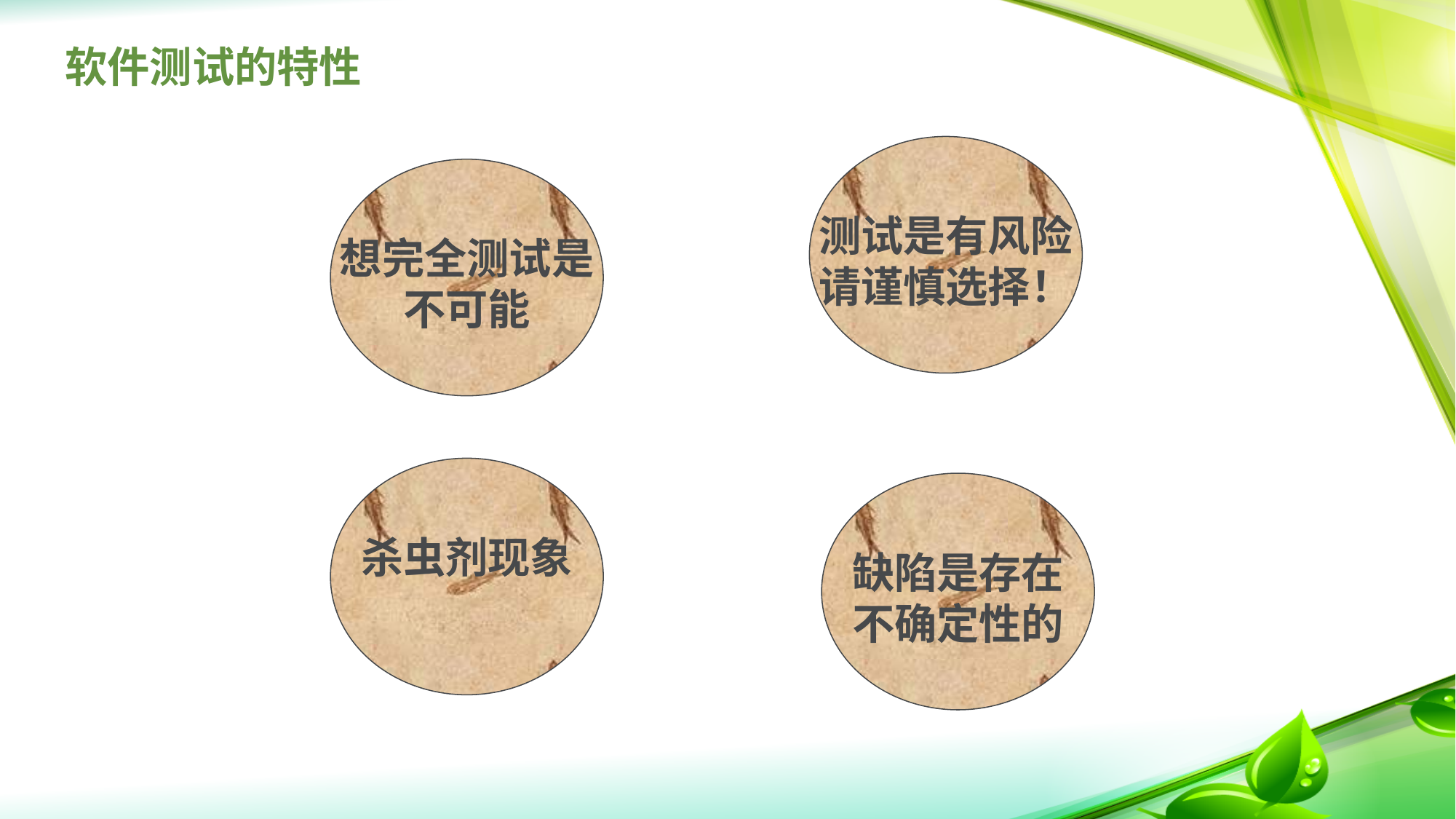

# 软件测试的特性

测试是有风险
请谨慎选择！

想完全测试是
不可能

杀虫剂现象

缺陷是存在
不确定性的